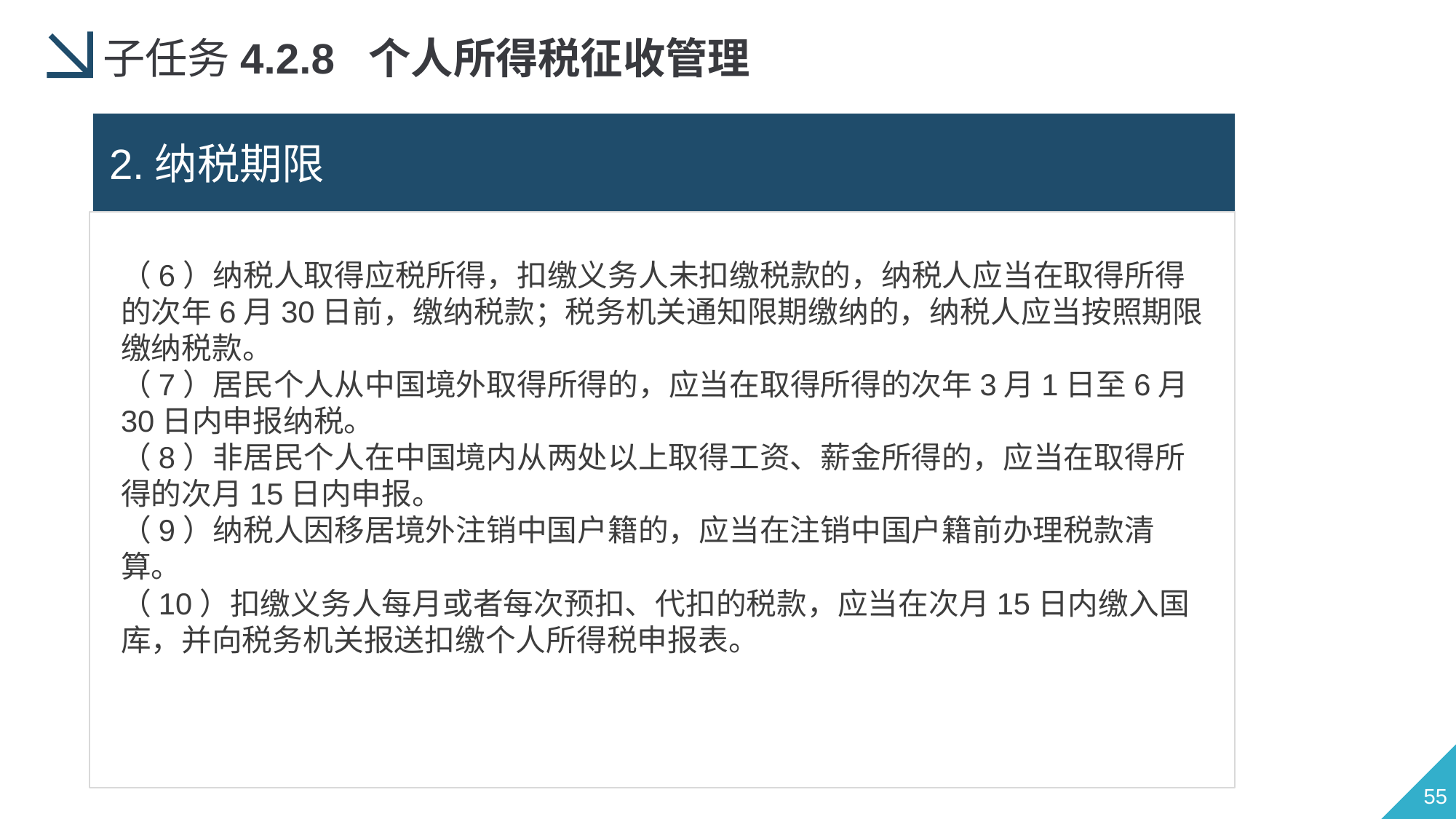

子任务4.2.8  个人所得税征收管理

2.纳税期限
（6）纳税人取得应税所得，扣缴义务人未扣缴税款的，纳税人应当在取得所得的次年6月30日前，缴纳税款；税务机关通知限期缴纳的，纳税人应当按照期限缴纳税款。
（7）居民个人从中国境外取得所得的，应当在取得所得的次年3月1日至6月30日内申报纳税。
（8）非居民个人在中国境内从两处以上取得工资、薪金所得的，应当在取得所得的次月15日内申报。
（9）纳税人因移居境外注销中国户籍的，应当在注销中国户籍前办理税款清算。
（10）扣缴义务人每月或者每次预扣、代扣的税款，应当在次月15日内缴入国库，并向税务机关报送扣缴个人所得税申报表。